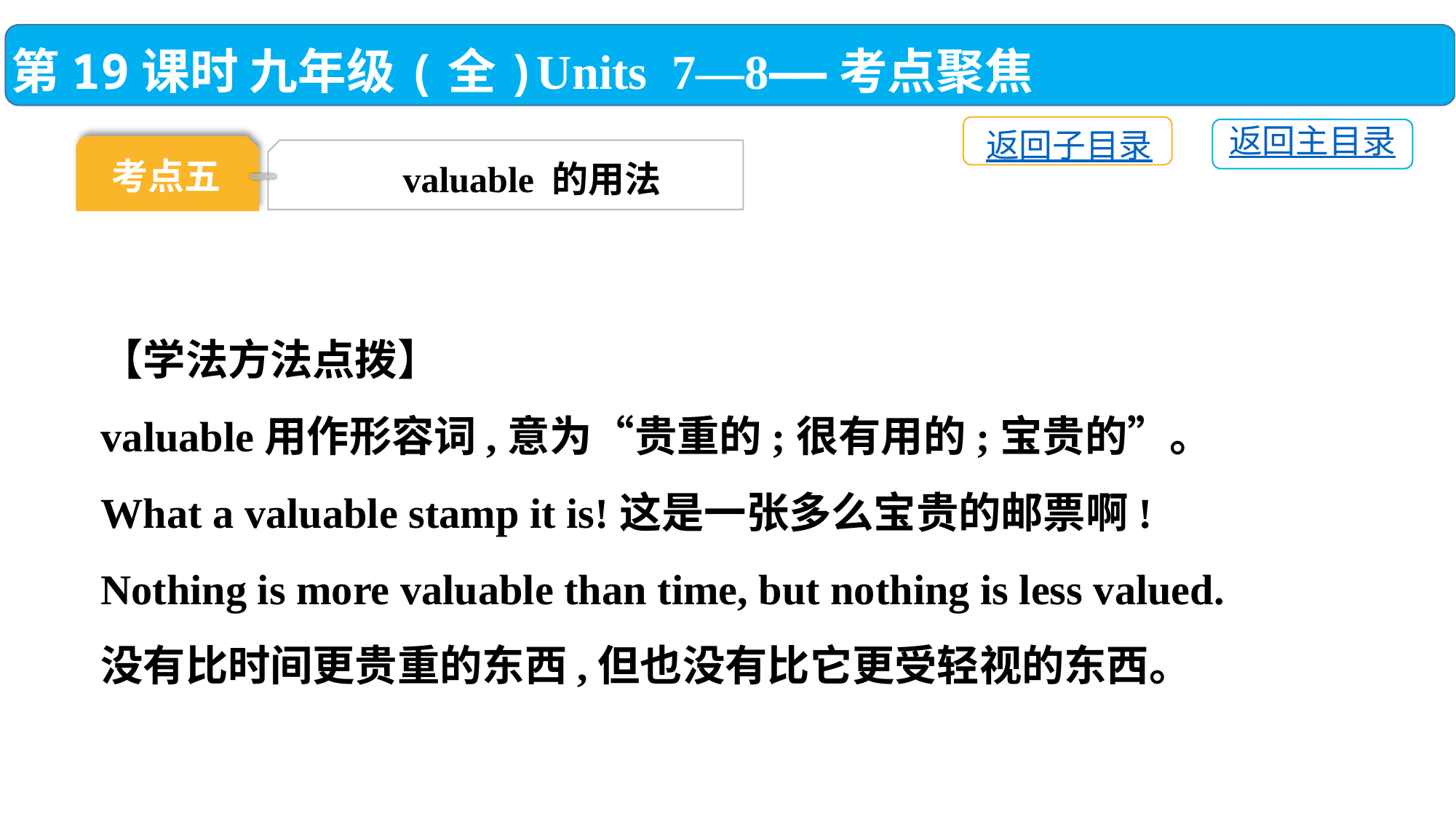

第19课时 九年级(全)Units  7—8——考点聚焦

返回子目录
返回主目录
考点五
valuable 的用法

【学法方法点拨】
valuable用作形容词,意为“贵重的;很有用的;宝贵的”。
What a valuable stamp it is!这是一张多么宝贵的邮票啊!
Nothing is more valuable than time, but nothing is less valued.
没有比时间更贵重的东西,但也没有比它更受轻视的东西。